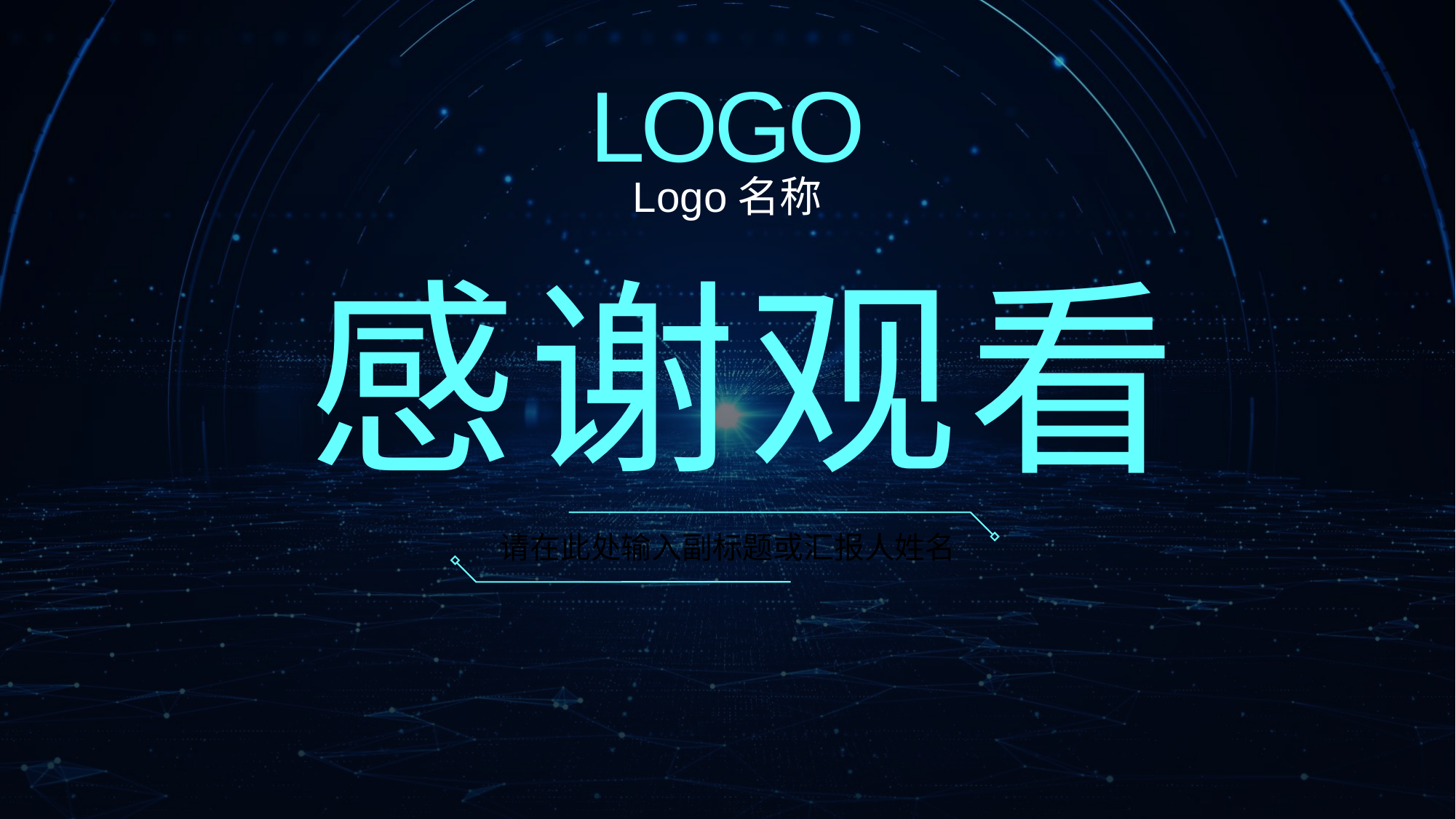

LOGO
Logo名称
感
谢
观
看

请在此处输入副标题或汇报人姓名